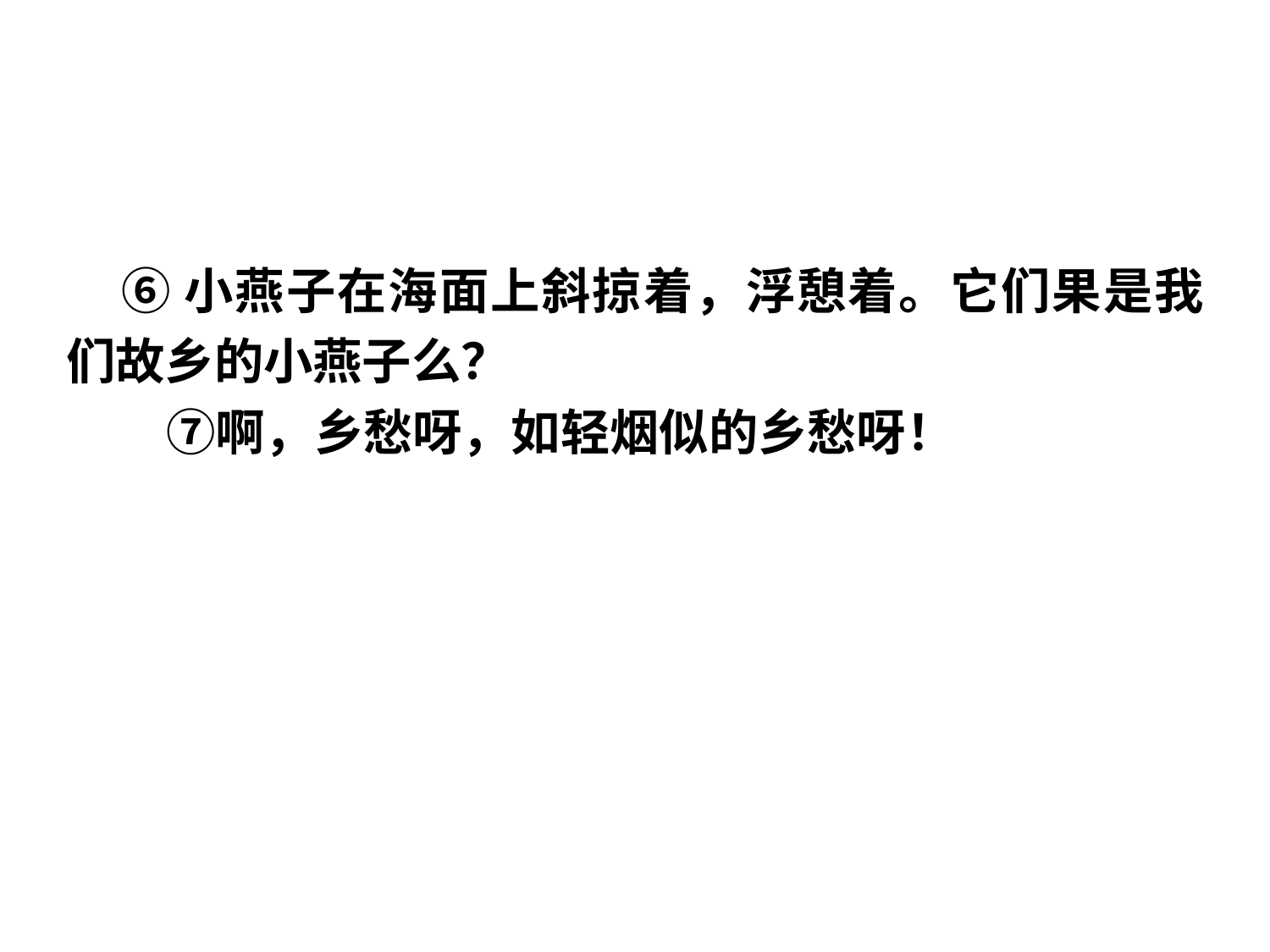

⑥小燕子在海面上斜掠着，浮憩着。它们果是我们故乡的小燕子么？
　　⑦啊，乡愁呀，如轻烟似的乡愁呀！